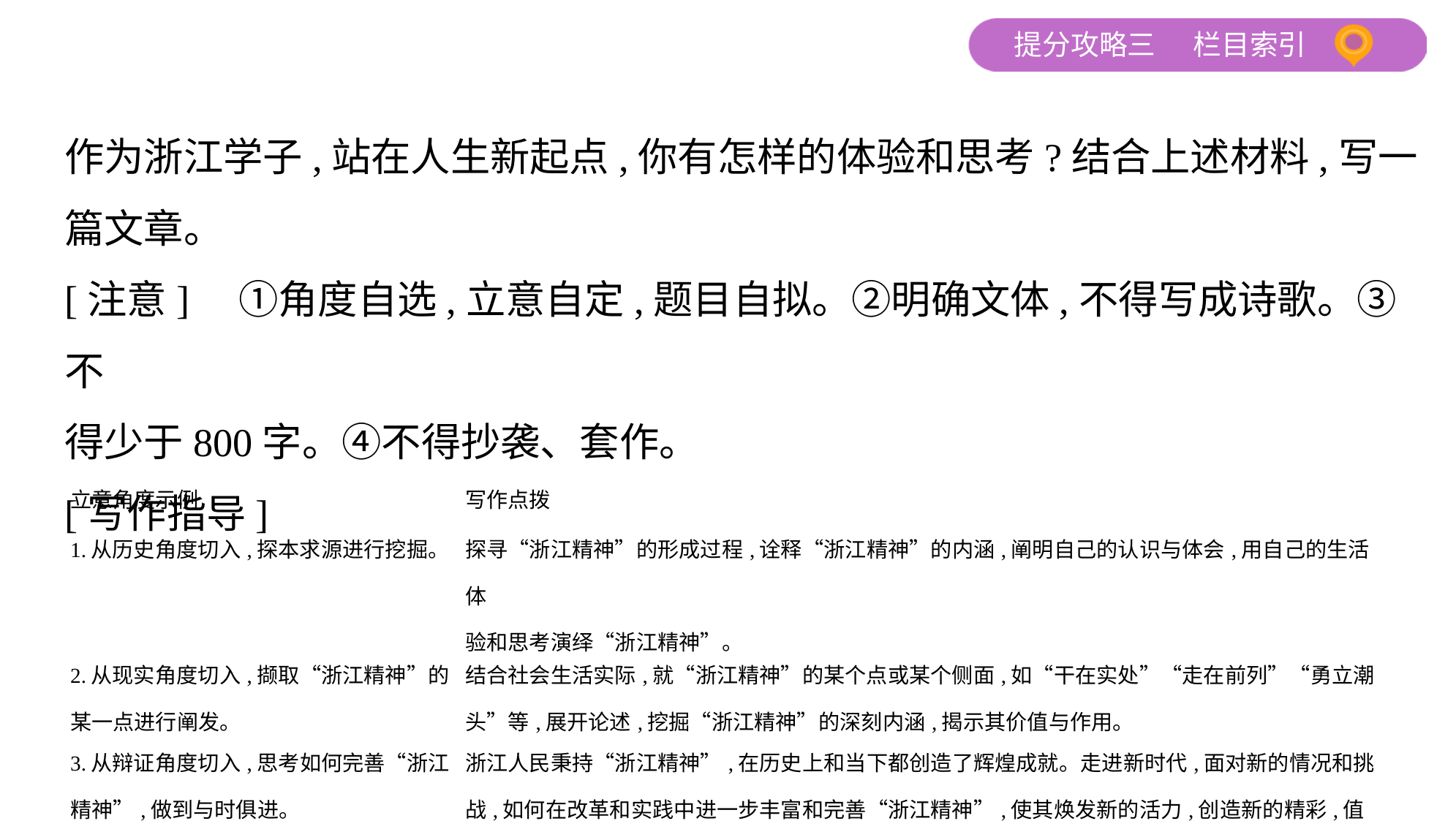

作为浙江学子,站在人生新起点,你有怎样的体验和思考?结合上述材料,写一
篇文章。
[注意]　①角度自选,立意自定,题目自拟。②明确文体,不得写成诗歌。③不
得少于800字。④不得抄袭、套作。
[写作指导]
| 立意角度示例 | 写作点拨 |
| --- | --- |
| 1.从历史角度切入,探本求源进行挖掘。 | 探寻“浙江精神”的形成过程,诠释“浙江精神”的内涵,阐明自己的认识与体会,用自己的生活体 验和思考演绎“浙江精神”。 |
| 2.从现实角度切入,撷取“浙江精神”的某一点进行阐发。 | 结合社会生活实际,就“浙江精神”的某个点或某个侧面,如“干在实处”“走在前列”“勇立潮 头”等,展开论述,挖掘“浙江精神”的深刻内涵,揭示其价值与作用。 |
| 3.从辩证角度切入,思考如何完善“浙江精神”,做到与时俱进。 | 浙江人民秉持“浙江精神”,在历史上和当下都创造了辉煌成就。走进新时代,面对新的情况和挑战,如何在改革和实践中进一步丰富和完善“浙江精神”,使其焕发新的活力,创造新的精彩,值得深思。 |